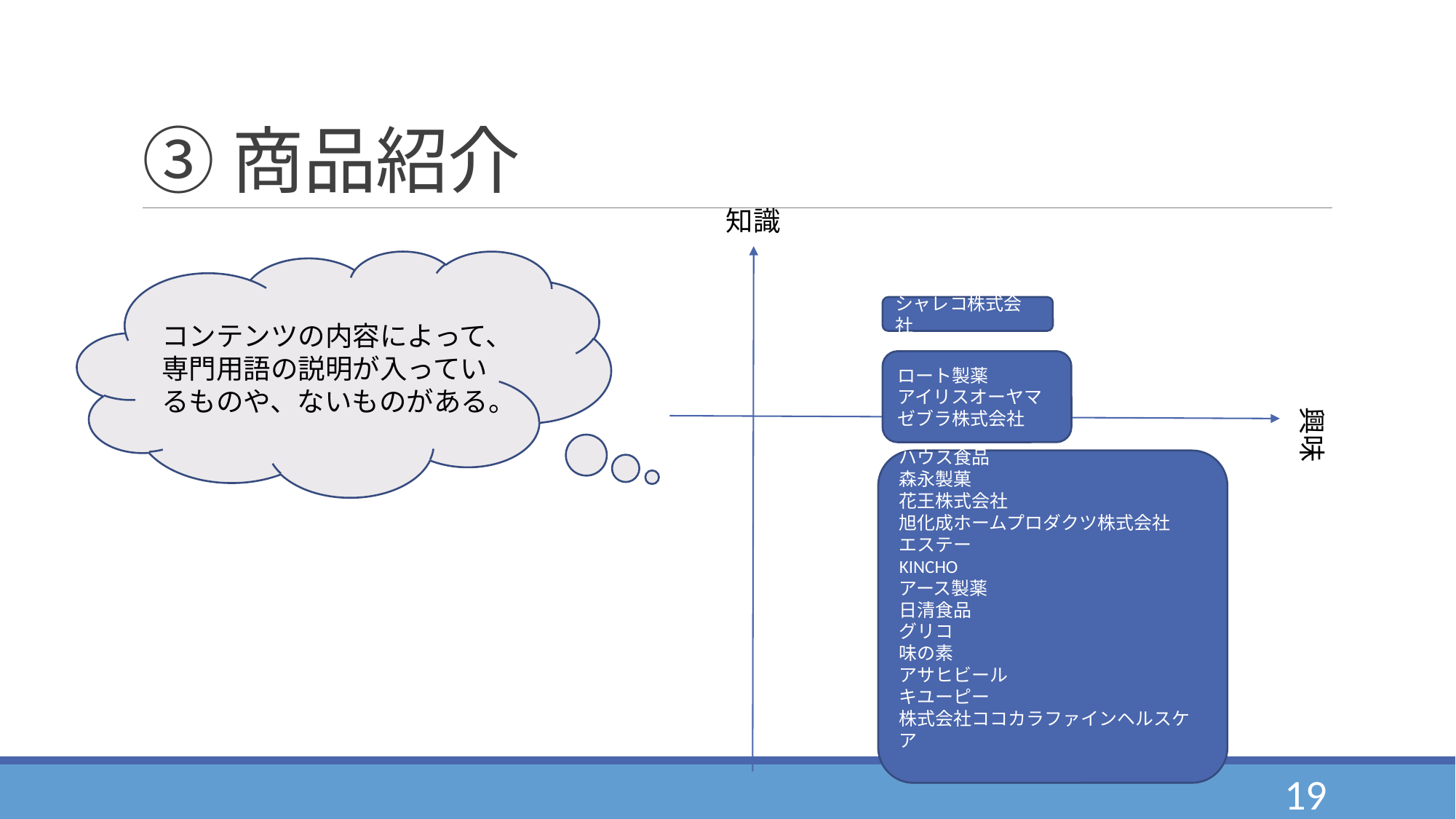

# ③商品紹介
知識
シャレコ株式会社
ロート製薬
アイリスオーヤマ
ゼブラ株式会社
興味
ハウス食品
森永製菓
花王株式会社
旭化成ホームプロダクツ株式会社
エステー
KINCHO
アース製薬
日清食品
グリコ
味の素
アサヒビール
キユーピー
株式会社ココカラファインヘルスケア

コンテンツの内容によって、専門用語の説明が入っているものや、ないものがある。
19